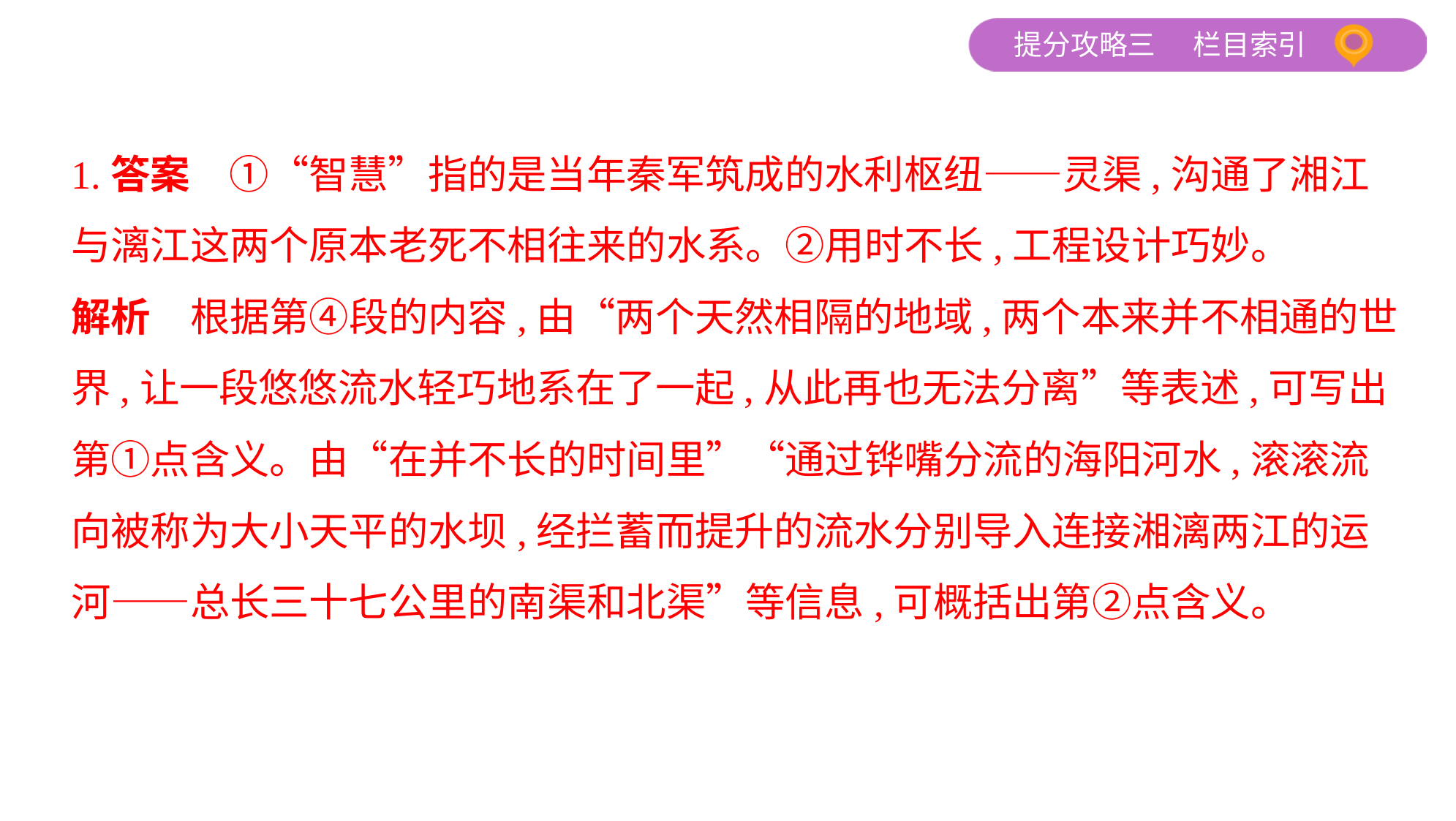

1.答案　①“智慧”指的是当年秦军筑成的水利枢纽——灵渠,沟通了湘江
与漓江这两个原本老死不相往来的水系。②用时不长,工程设计巧妙。
解析　根据第④段的内容,由“两个天然相隔的地域,两个本来并不相通的世
界,让一段悠悠流水轻巧地系在了一起,从此再也无法分离”等表述,可写出
第①点含义。由“在并不长的时间里”“通过铧嘴分流的海阳河水,滚滚流
向被称为大小天平的水坝,经拦蓄而提升的流水分别导入连接湘漓两江的运
河——总长三十七公里的南渠和北渠”等信息,可概括出第②点含义。